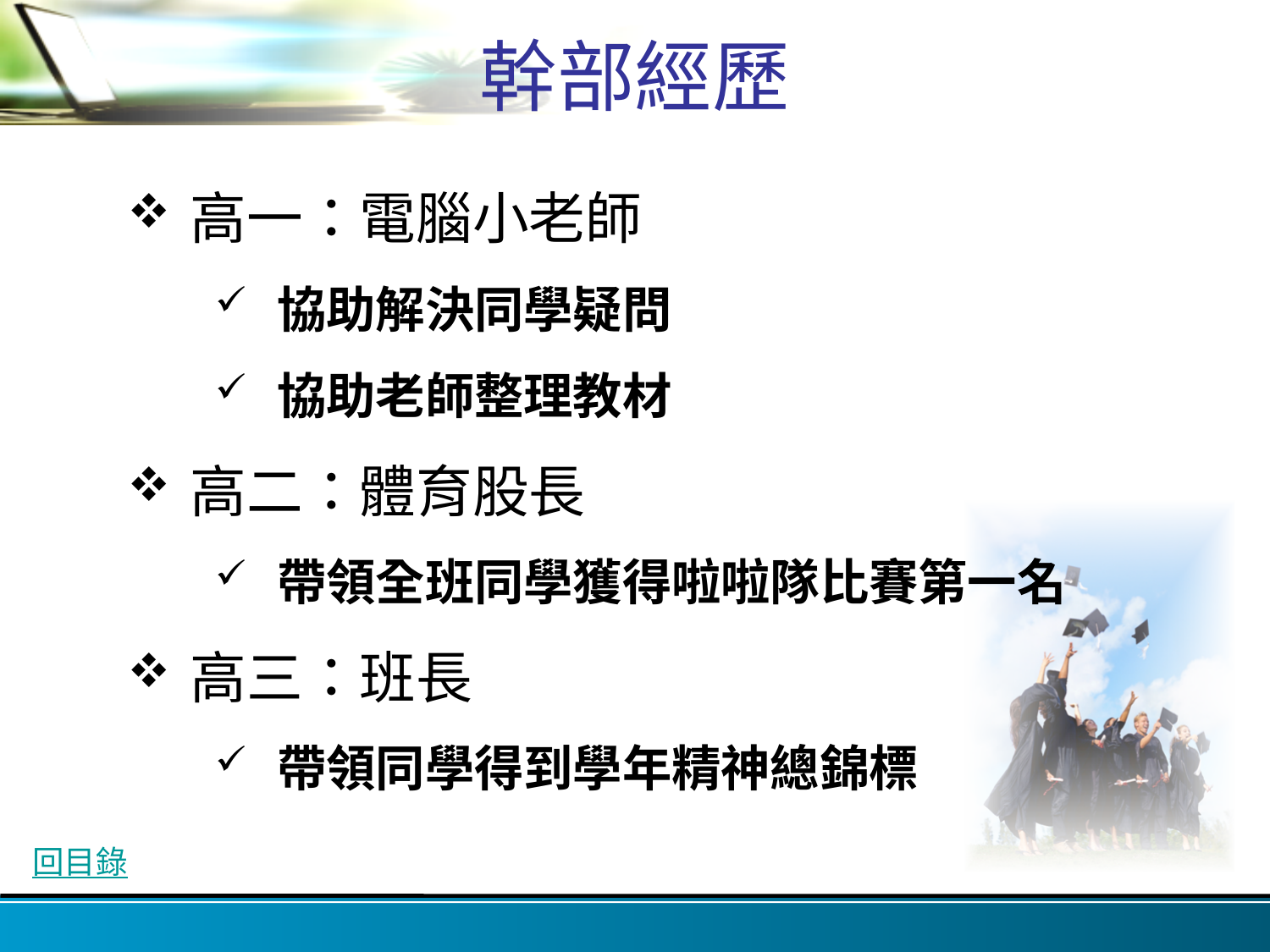

# 幹部經歷
高一：電腦小老師
協助解決同學疑問
協助老師整理教材
高二：體育股長
帶領全班同學獲得啦啦隊比賽第一名
高三：班長
帶領同學得到學年精神總錦標
回目錄